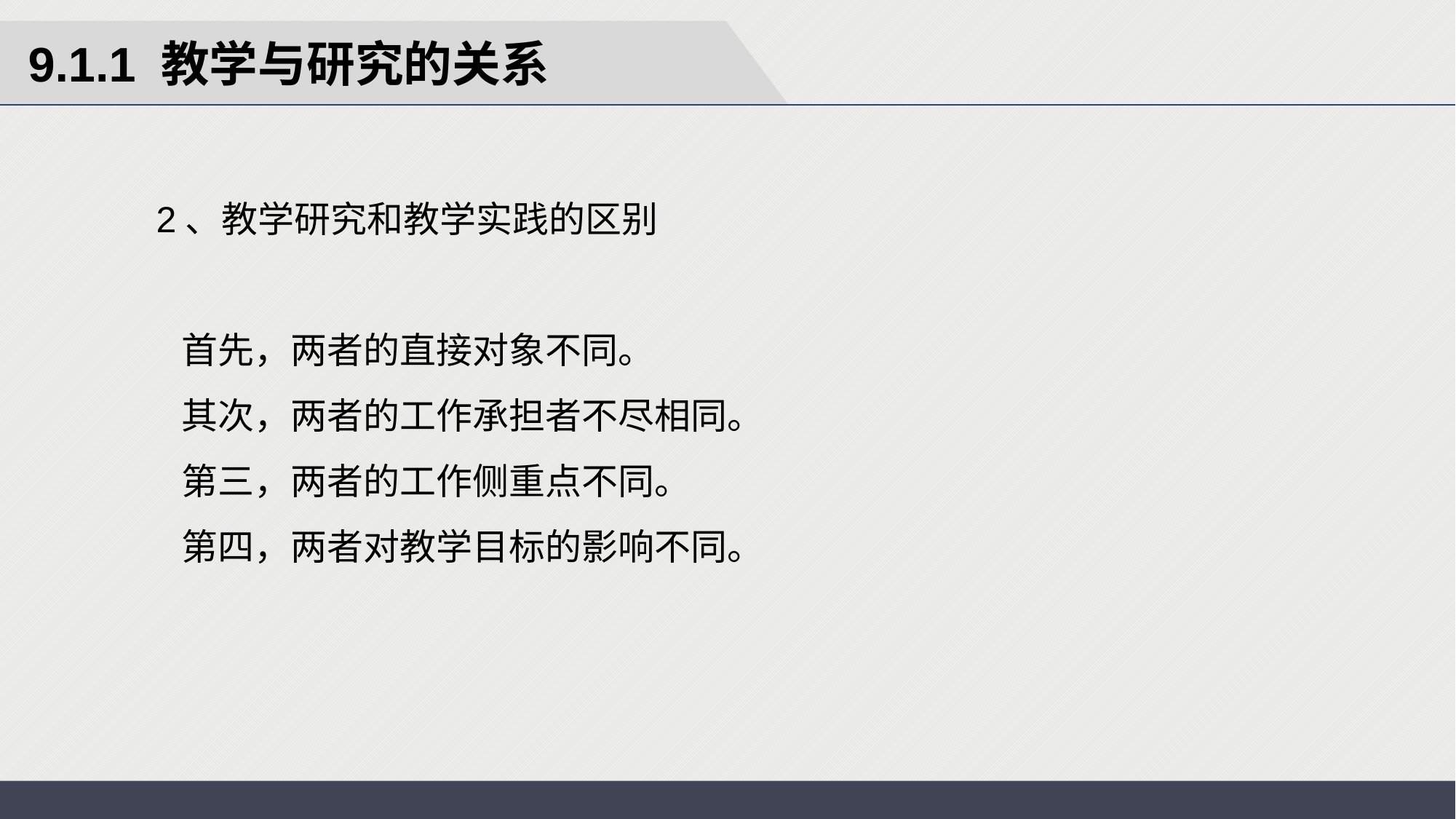

9.1.1 教学与研究的关系
2、教学研究和教学实践的区别

  首先，两者的直接对象不同。
  其次，两者的工作承担者不尽相同。
  第三，两者的工作侧重点不同。
  第四，两者对教学目标的影响不同。